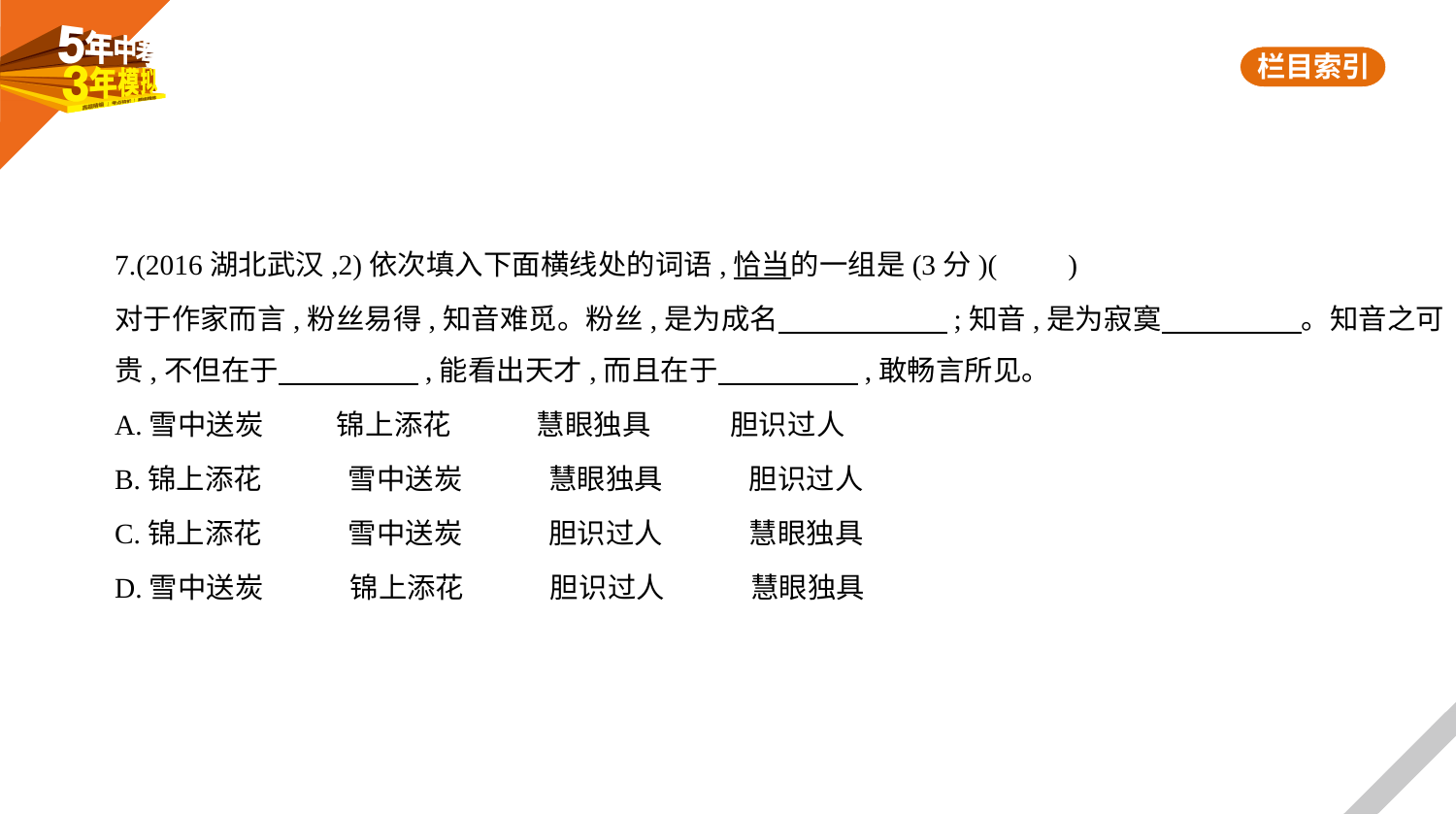

7.(2016湖北武汉,2)依次填入下面横线处的词语,恰当的一组是(3分)(　　)
对于作家而言,粉丝易得,知音难觅。粉丝,是为成名　　　　　    ;知音,是为寂寞　　　　    。知音之可
贵,不但在于　　　　    ,能看出天才,而且在于　　　　    ,敢畅言所见。
A.雪中送炭　       锦上添花　         慧眼独具　        胆识过人
B.锦上添花　　　雪中送炭　　　慧眼独具　　　胆识过人
C.锦上添花　　　雪中送炭　　　胆识过人　　　慧眼独具
D.雪中送炭　　　锦上添花　　　胆识过人　　　慧眼独具